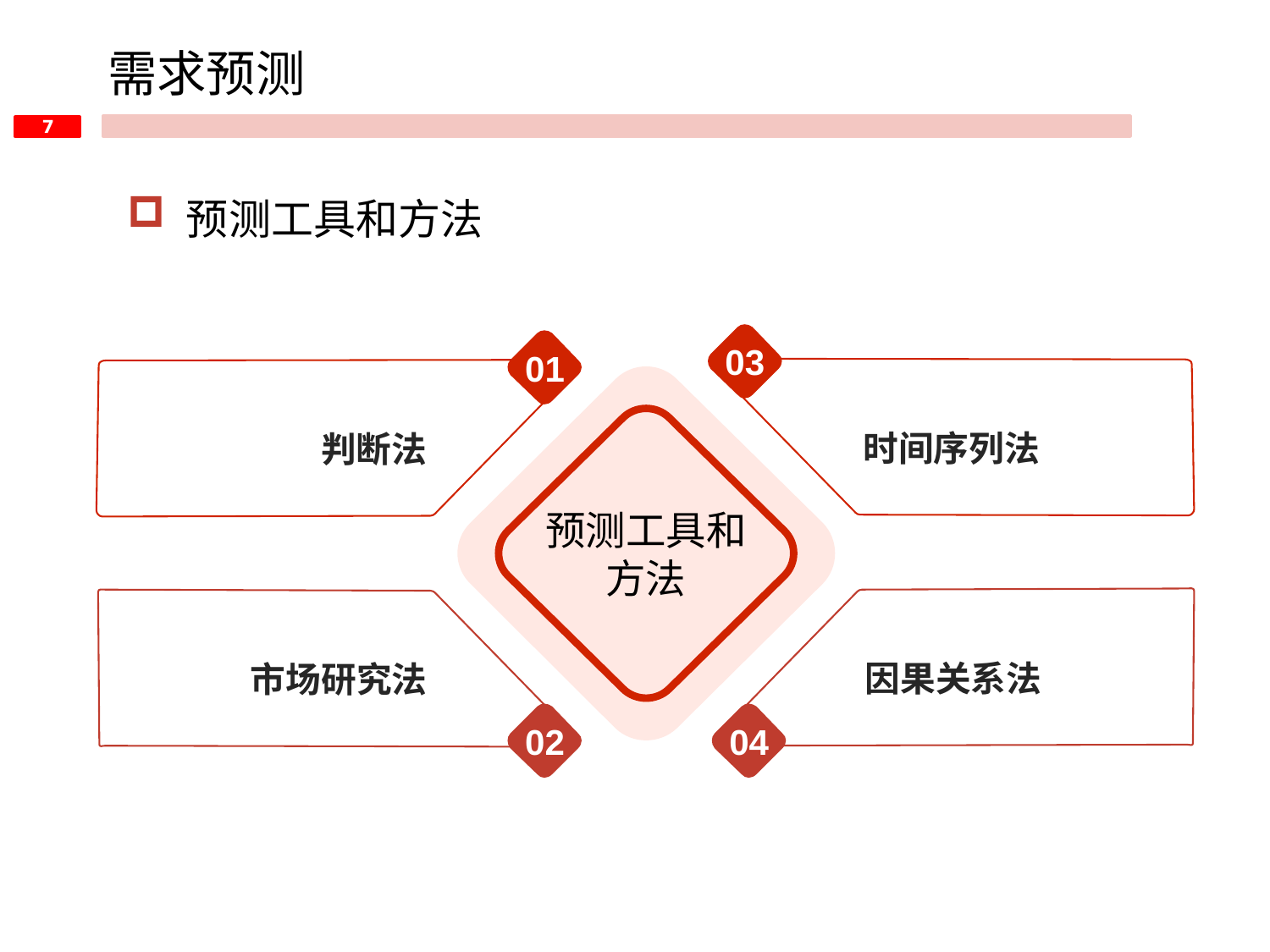

需求预测
7
 预测工具和方法
03
01
时间序列法
判断法

预测工具和方法
因果关系法
市场研究法
02
04